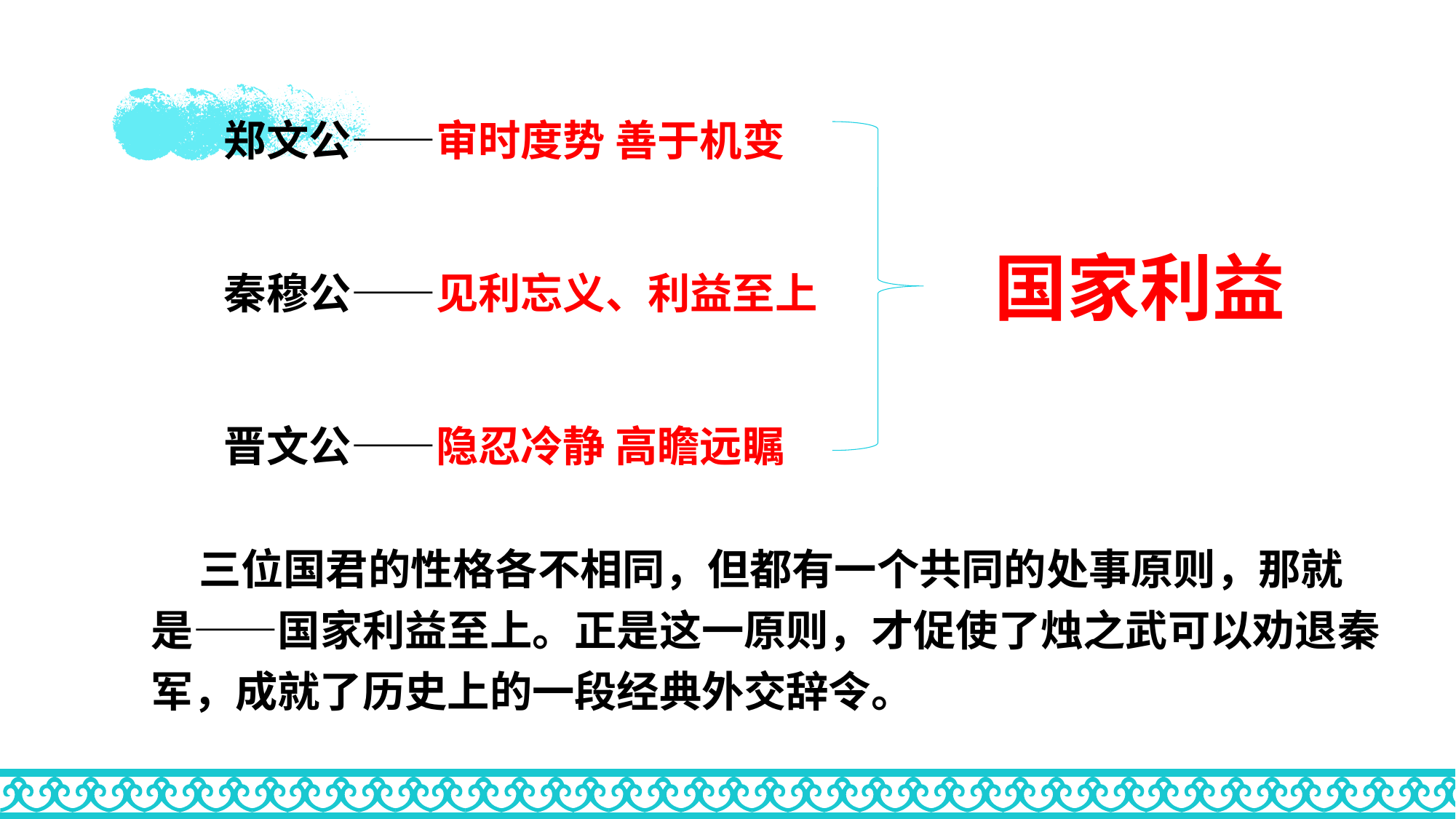

郑文公——审时度势 善于机变

秦穆公——见利忘义、利益至上

晋文公——隐忍冷静 高瞻远瞩

国家利益
    三位国君的性格各不相同，但都有一个共同的处事原则，那就是——国家利益至上。正是这一原则，才促使了烛之武可以劝退秦军，成就了历史上的一段经典外交辞令。